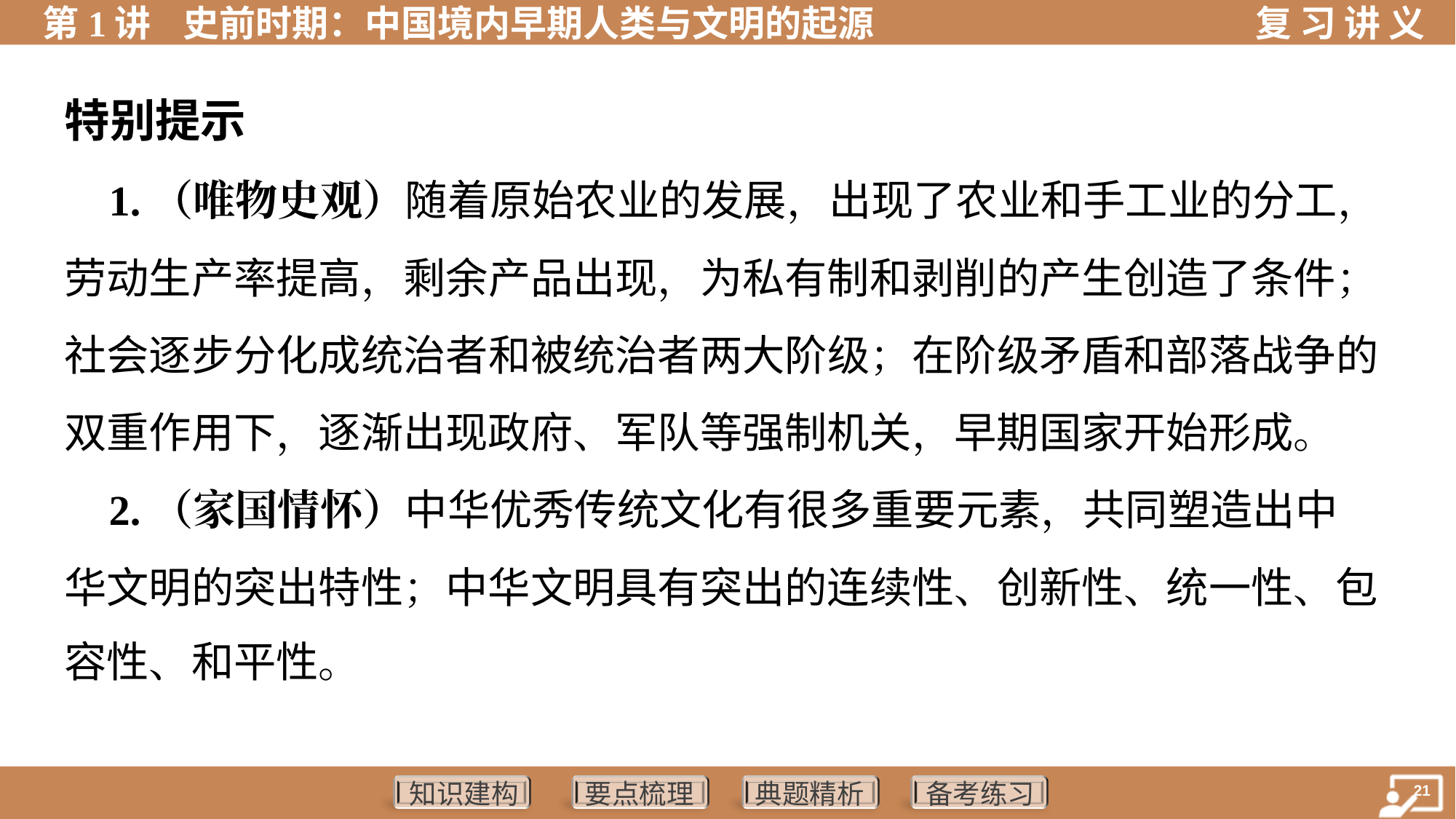

特别提示
    1.（唯物史观）随着原始农业的发展，出现了农业和手工业的分工，
劳动生产率提高，剩余产品出现，为私有制和剥削的产生创造了条件；
社会逐步分化成统治者和被统治者两大阶级；在阶级矛盾和部落战争的
双重作用下，逐渐出现政府、军队等强制机关，早期国家开始形成。
    2.（家国情怀）中华优秀传统文化有很多重要元素，共同塑造出中
华文明的突出特性；中华文明具有突出的连续性、创新性、统一性、包
容性、和平性。